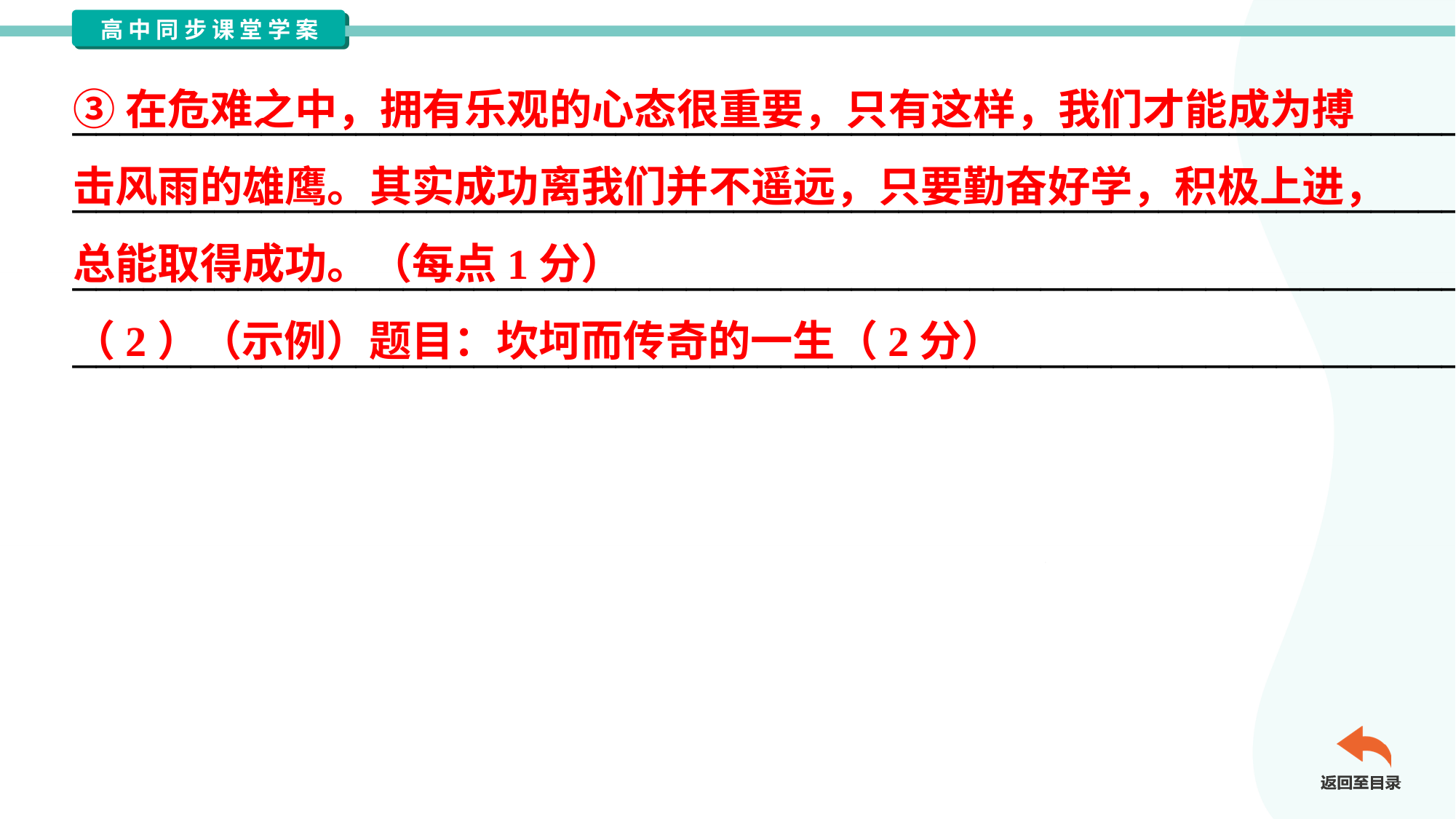

③在危难之中，拥有乐观的心态很重要，只有这样，我们才能成为搏
击风雨的雄鹰。其实成功离我们并不遥远，只要勤奋好学，积极上进，
总能取得成功。（每点1分）
（2）（示例）题目：坎坷而传奇的一生（2分）
_____________________________________________________________
_____________________________________________________________
_____________________________________________________________
_____________________________________________________________